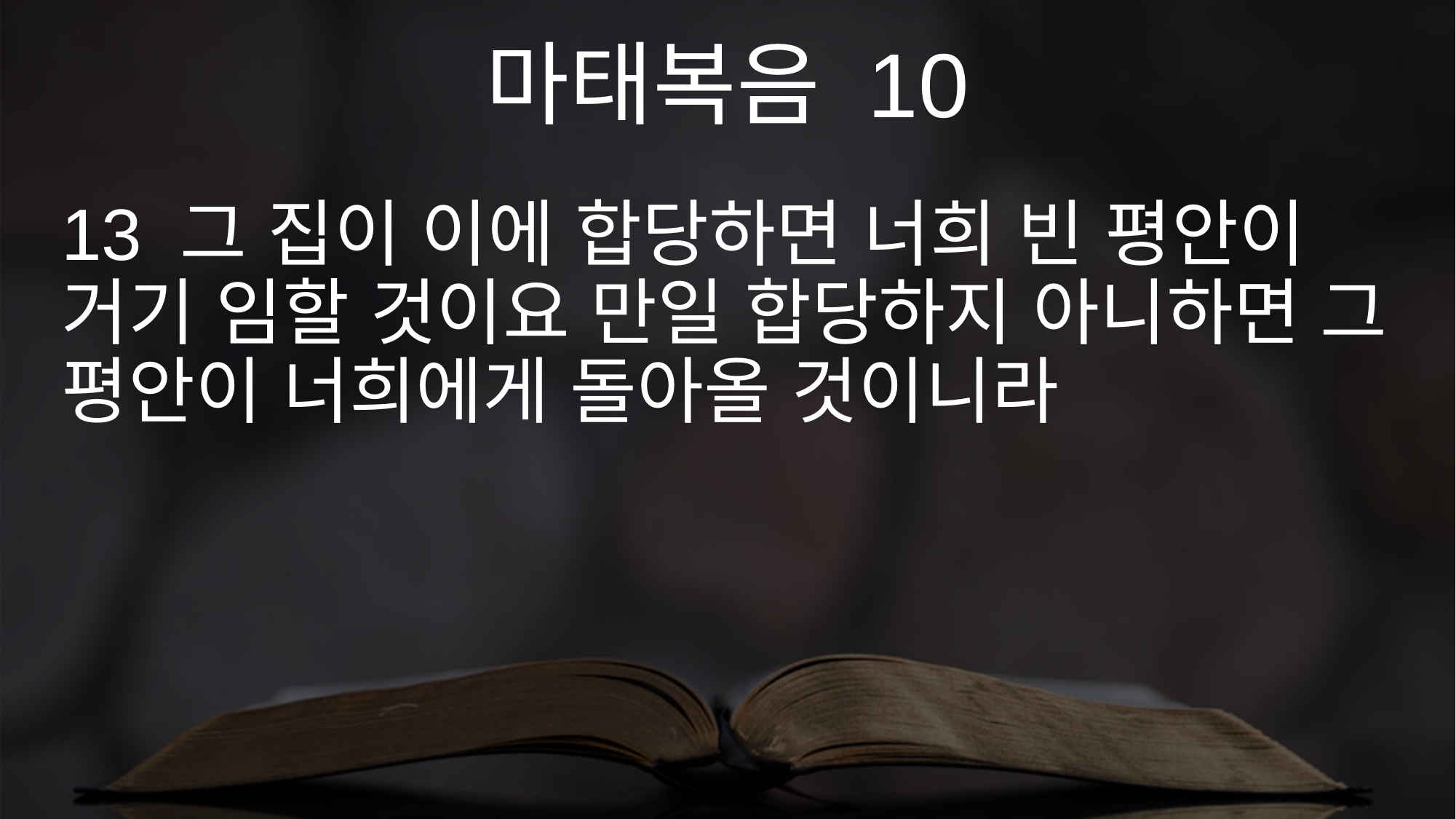

마태복음 10
13 그 집이 이에 합당하면 너희 빈 평안이 거기 임할 것이요 만일 합당하지 아니하면 그 평안이 너희에게 돌아올 것이니라